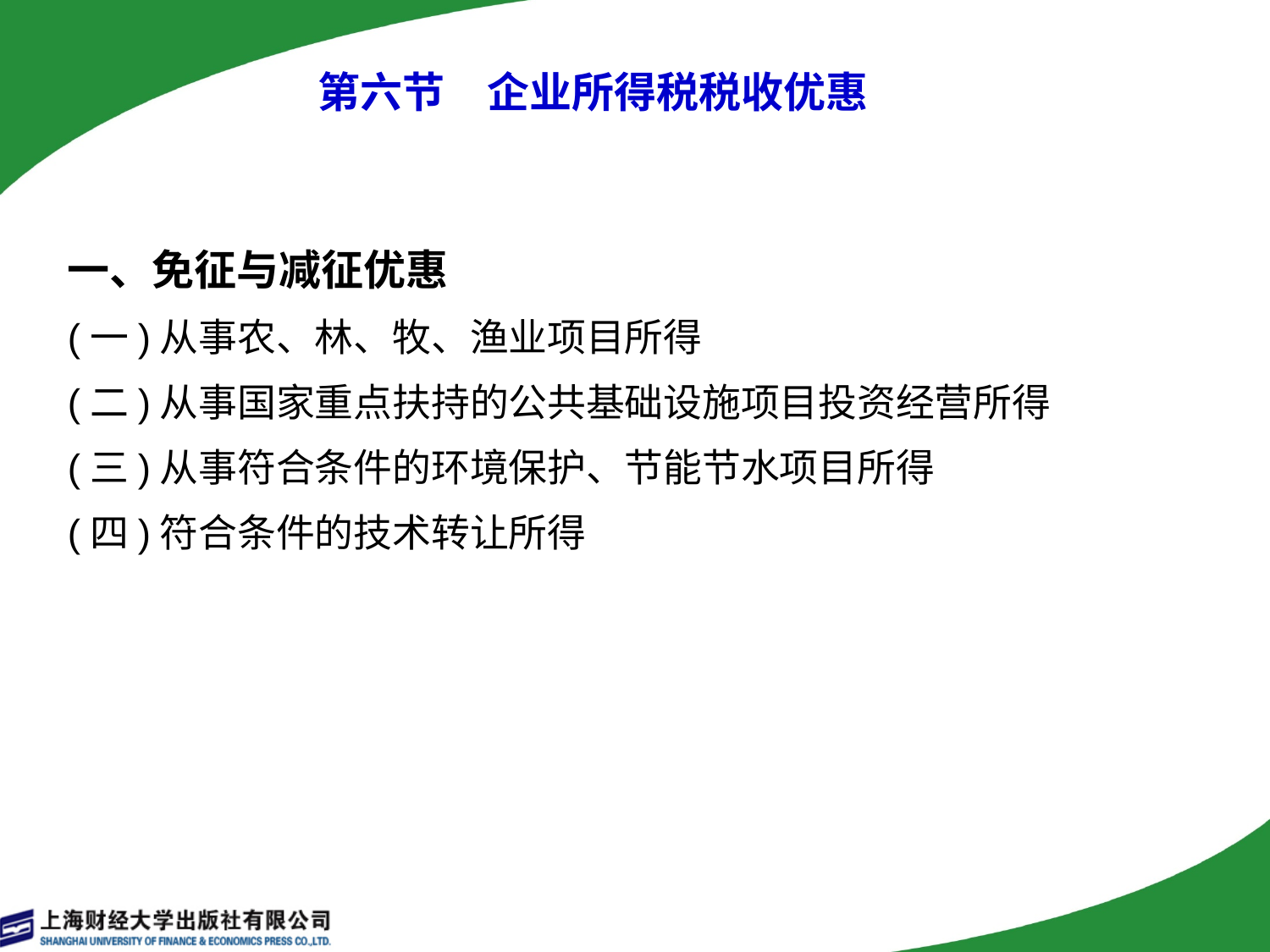

# 第六节　企业所得税税收优惠

一、免征与减征优惠
(一)从事农、林、牧、渔业项目所得
(二)从事国家重点扶持的公共基础设施项目投资经营所得
(三)从事符合条件的环境保护、节能节水项目所得
(四)符合条件的技术转让所得